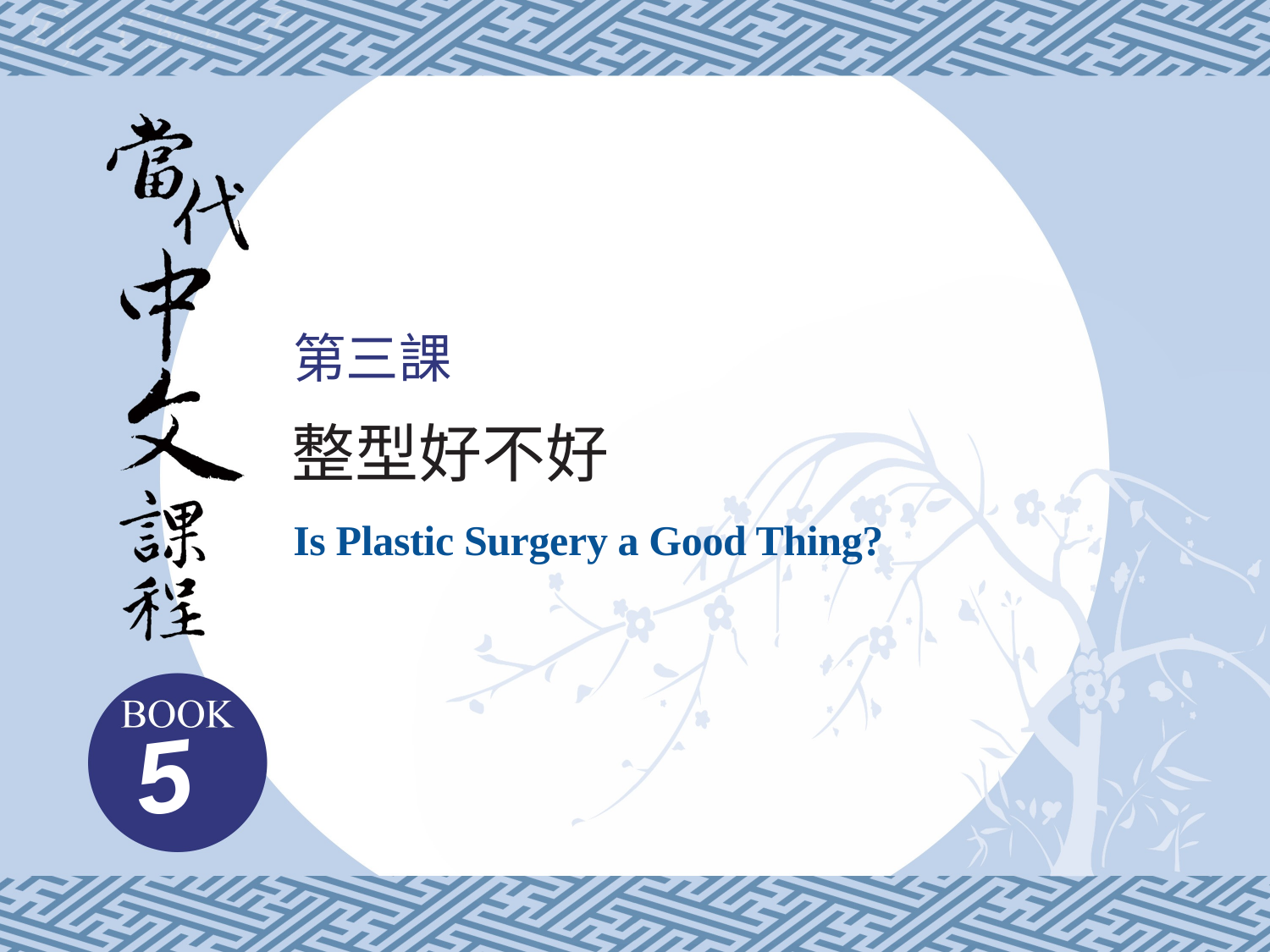

第三課
整型好不好
Is Plastic Surgery a Good Thing?
5